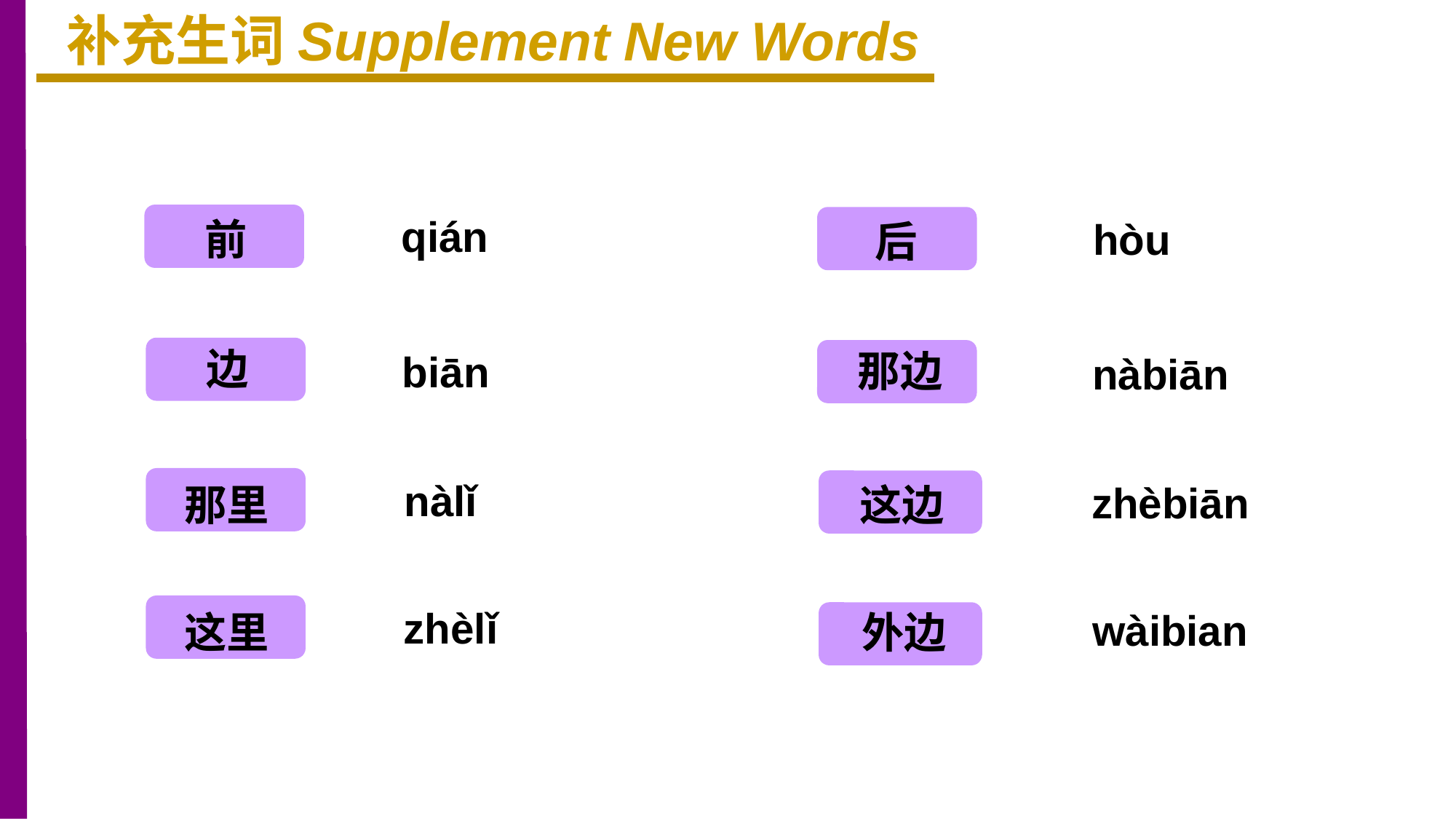

补充生词Supplement New Words

前
qián
hòu

后
边

那边

biān
nàbiān

那里
nàlǐ

这边
zhèbiān

这里
zhèlǐ
wàibian
外边